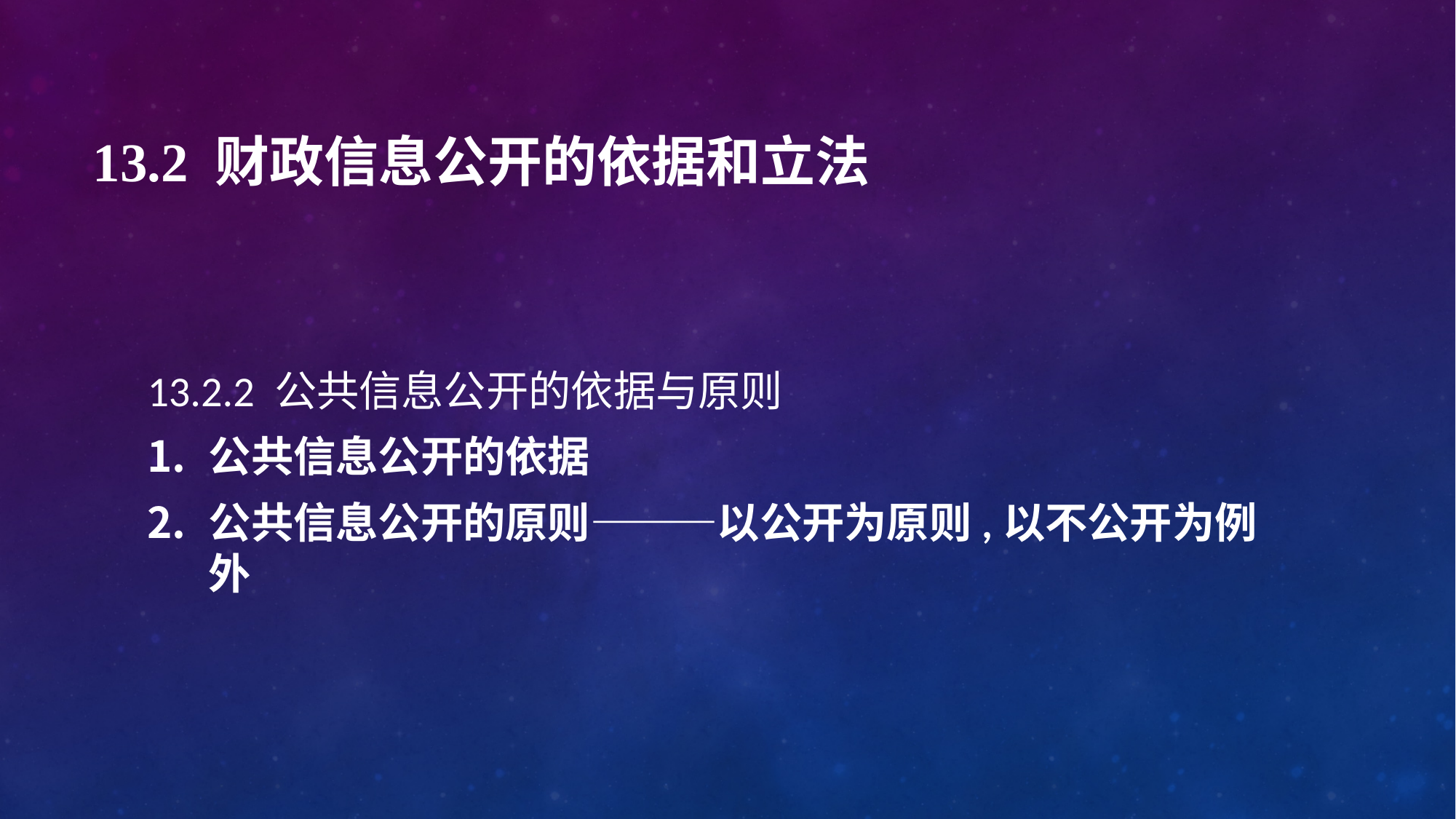

# 13.2 财政信息公开的依据和立法
13.2.2 公共信息公开的依据与原则
公共信息公开的依据
公共信息公开的原则———以公开为原则,以不公开为例外